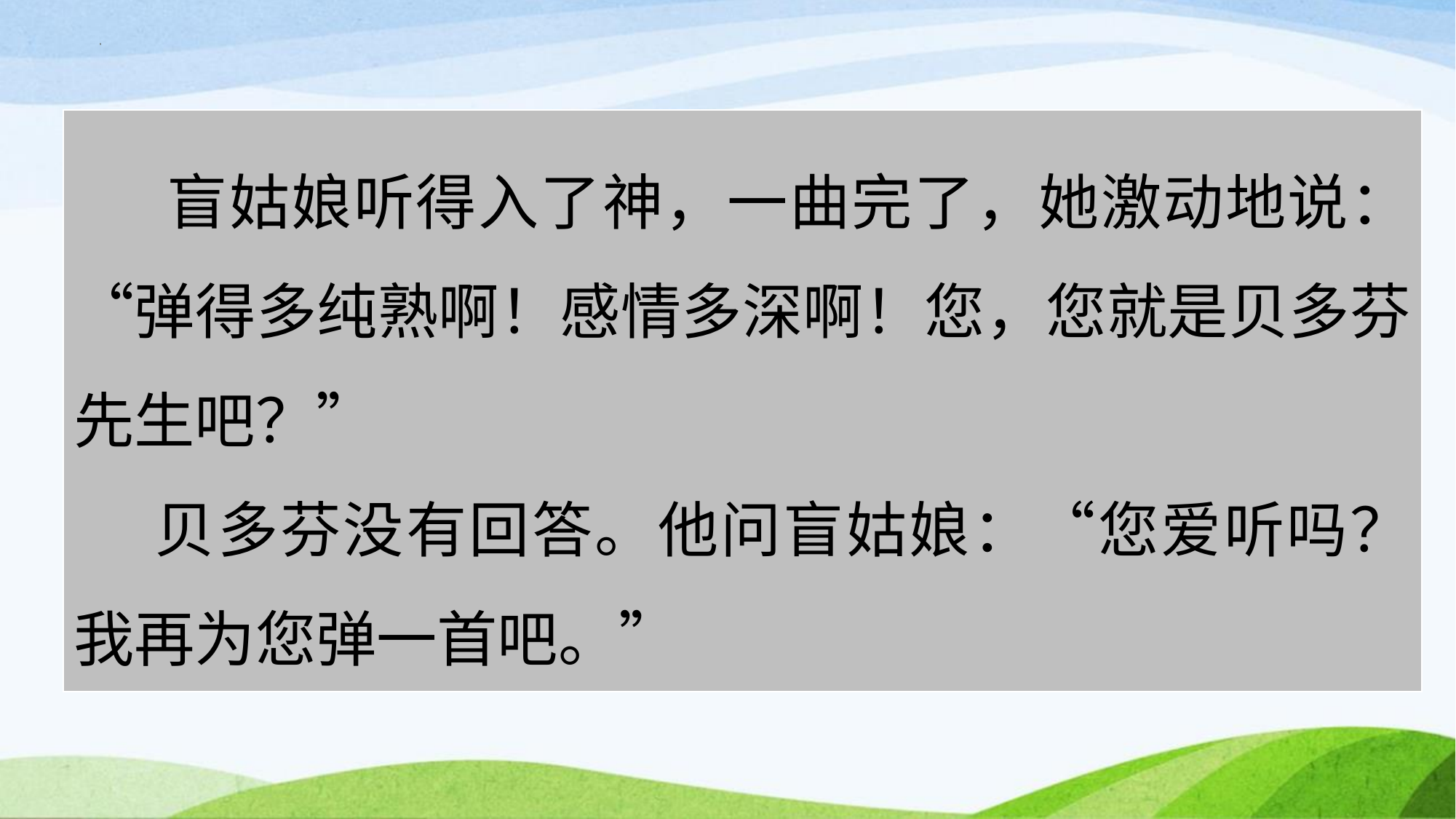

盲姑娘听得入了神，一曲完了，她激动地说：“弹得多纯熟啊！感情多深啊！您，您就是贝多芬先生吧？”
    贝多芬没有回答。他问盲姑娘：“您爱听吗？我再为您弹一首吧。”